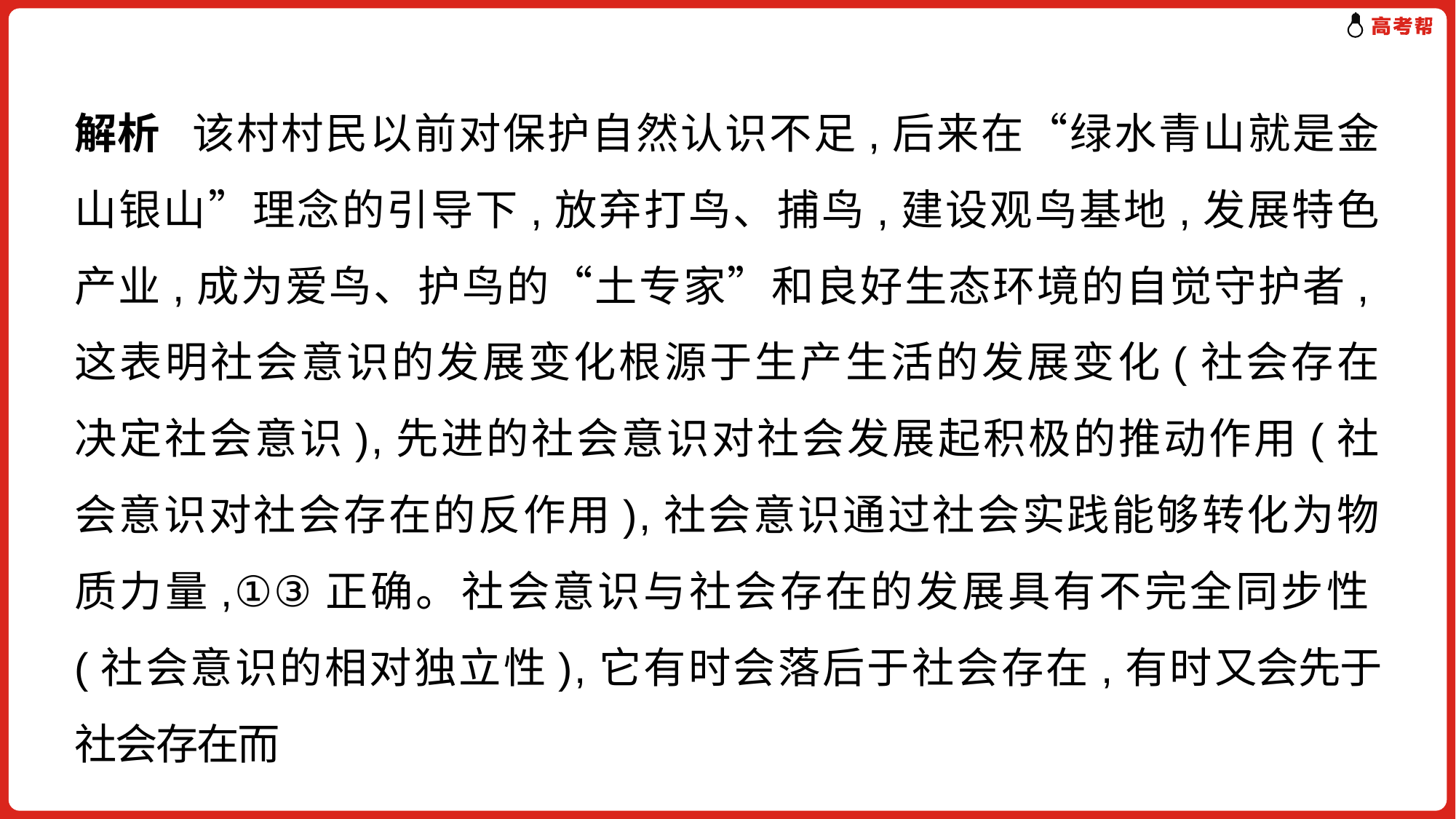

解析   该村村民以前对保护自然认识不足,后来在“绿水青山就是金山银山”理念的引导下,放弃打鸟、捕鸟,建设观鸟基地,发展特色产业,成为爱鸟、护鸟的“土专家”和良好生态环境的自觉守护者,这表明社会意识的发展变化根源于生产生活的发展变化(社会存在决定社会意识),先进的社会意识对社会发展起积极的推动作用(社会意识对社会存在的反作用),社会意识通过社会实践能够转化为物质力量,①③正确。社会意识与社会存在的发展具有不完全同步性(社会意识的相对独立性),它有时会落后于社会存在,有时又会先于社会存在而